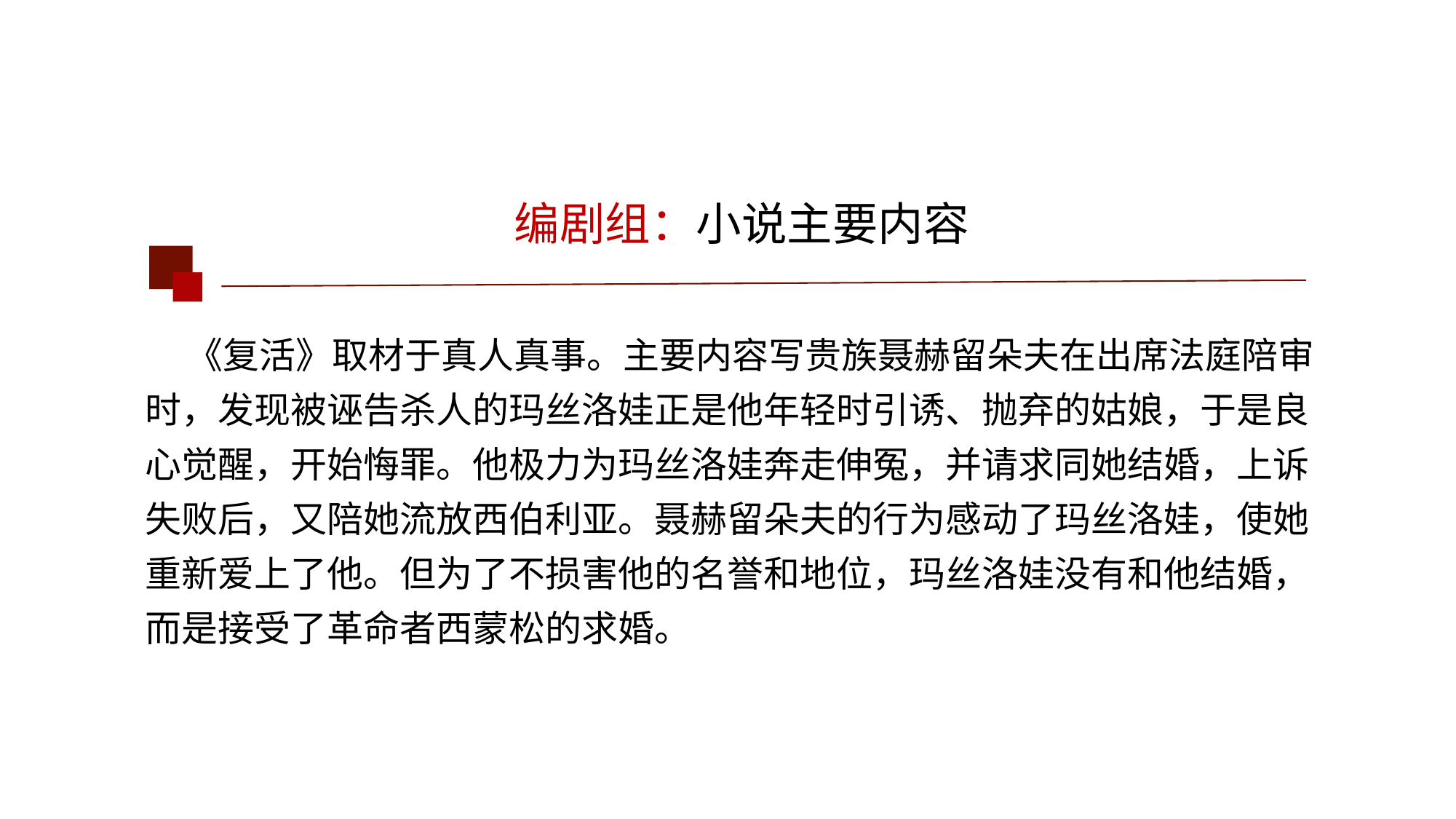

编剧组：小说主要内容

    《复活》取材于真人真事。主要内容写贵族聂赫留朵夫在出席法庭陪审时，发现被诬告杀人的玛丝洛娃正是他年轻时引诱、抛弃的姑娘，于是良心觉醒，开始悔罪。他极力为玛丝洛娃奔走伸冤，并请求同她结婚，上诉失败后，又陪她流放西伯利亚。聂赫留朵夫的行为感动了玛丝洛娃，使她重新爱上了他。但为了不损害他的名誉和地位，玛丝洛娃没有和他结婚，而是接受了革命者西蒙松的求婚。